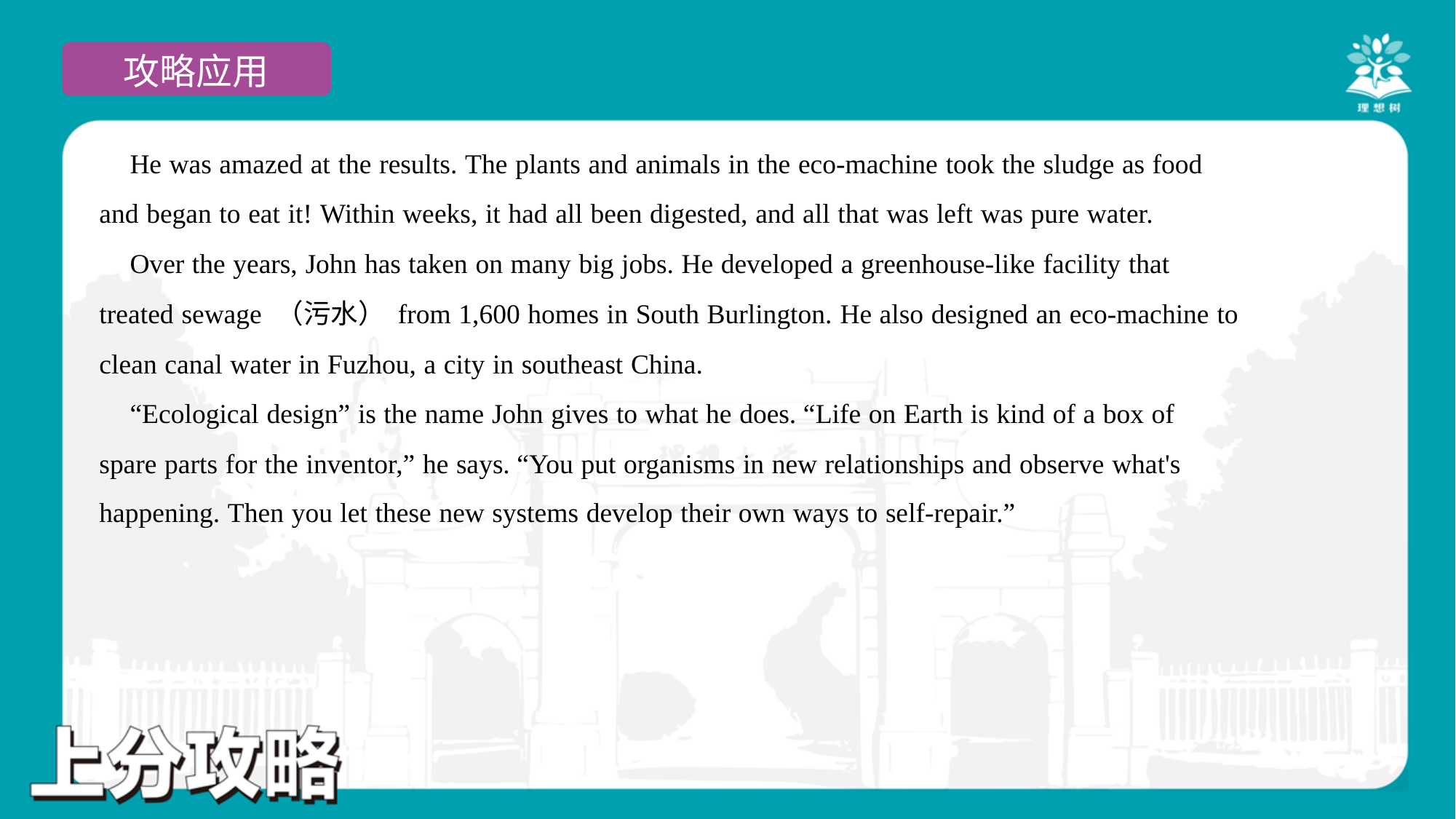

He was amazed at the results. The plants and animals in the eco-machine took the sludge as food
and began to eat it! Within weeks, it had all been digested, and all that was left was pure water.
    Over the years, John has taken on many big jobs. He developed a greenhouse-like facility that
treated sewage （污水） from 1,600 homes in South Burlington. He also designed an eco-machine to
clean canal water in Fuzhou, a city in southeast China.
    “Ecological design” is the name John gives to what he does. “Life on Earth is kind of a box of
spare parts for the inventor,” he says. “You put organisms in new relationships and observe what's
happening. Then you let these new systems develop their own ways to self-repair.”#6